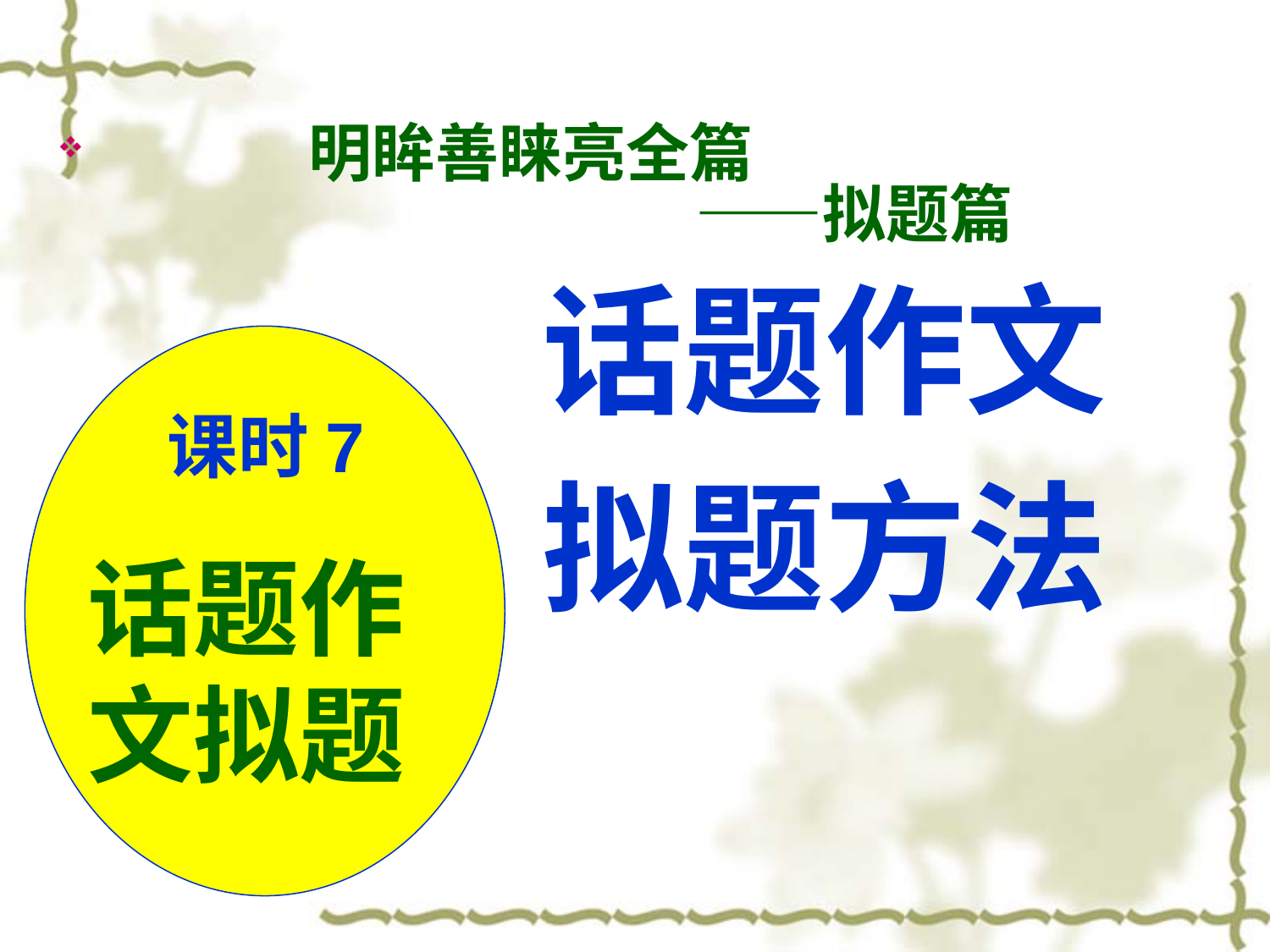

明眸善睐亮全篇
                                         ——拟题篇
话题作文
拟题方法

课时7
话题作文拟题
166